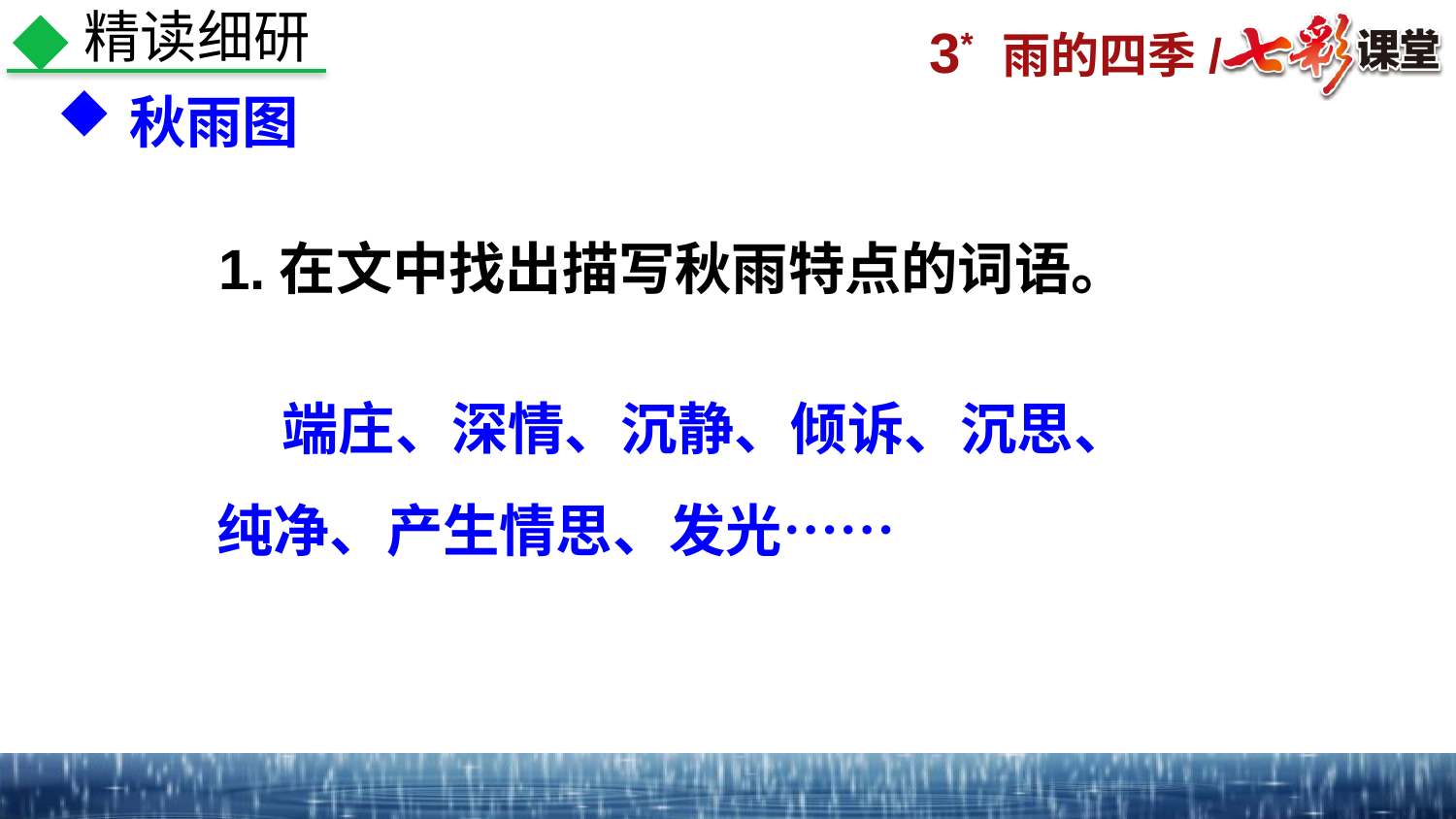

精读细研

秋雨图
1.在文中找出描写秋雨特点的词语。
    端庄、深情、沉静、倾诉、沉思、纯净、产生情思、发光……